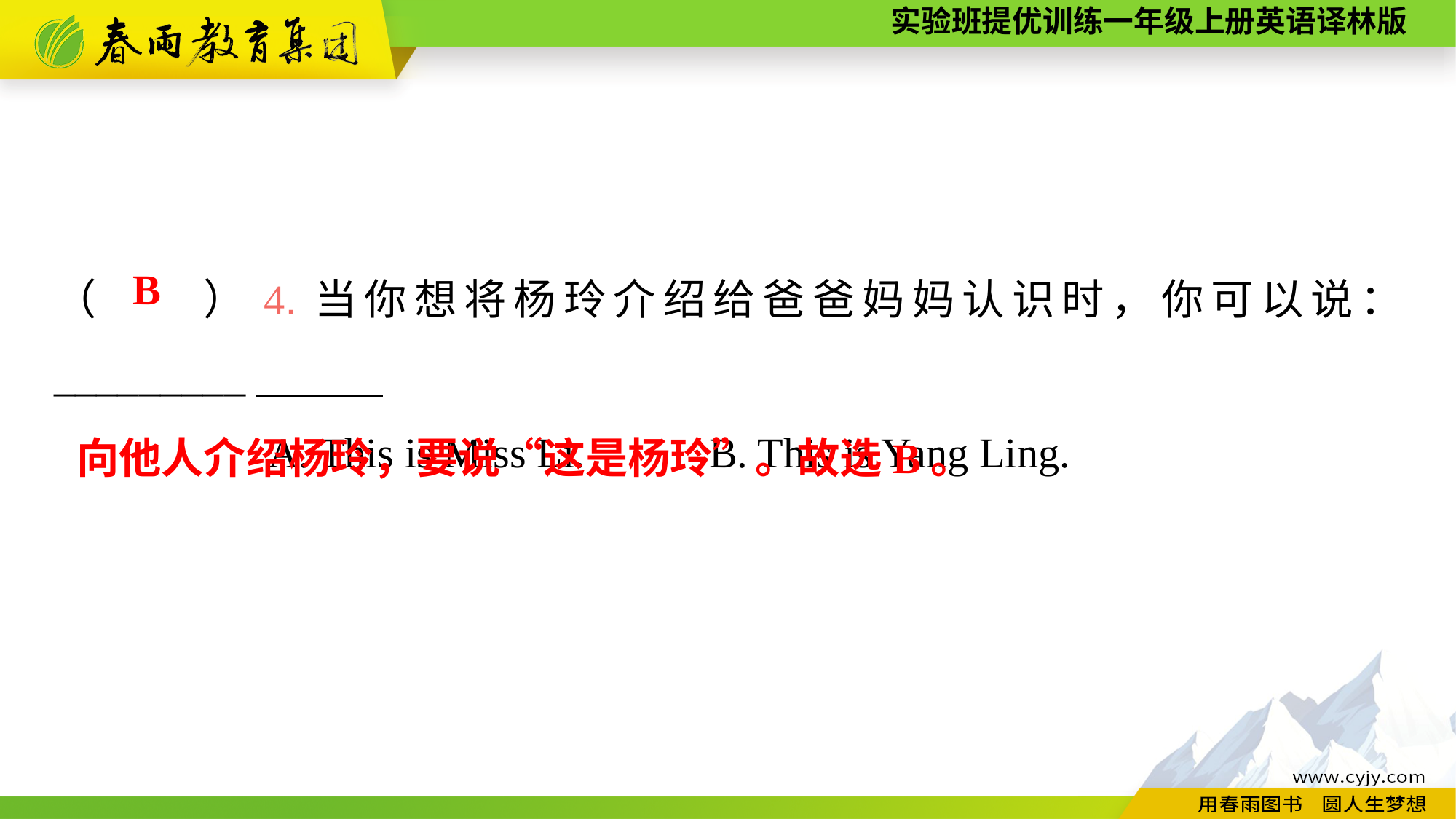

（　　）4.当你想将杨玲介绍给爸爸妈妈认识时，你可以说： _________
A. This is Miss Li.		B. This is Yang Ling.
B
向他人介绍杨玲，要说“这是杨玲”。故选B。